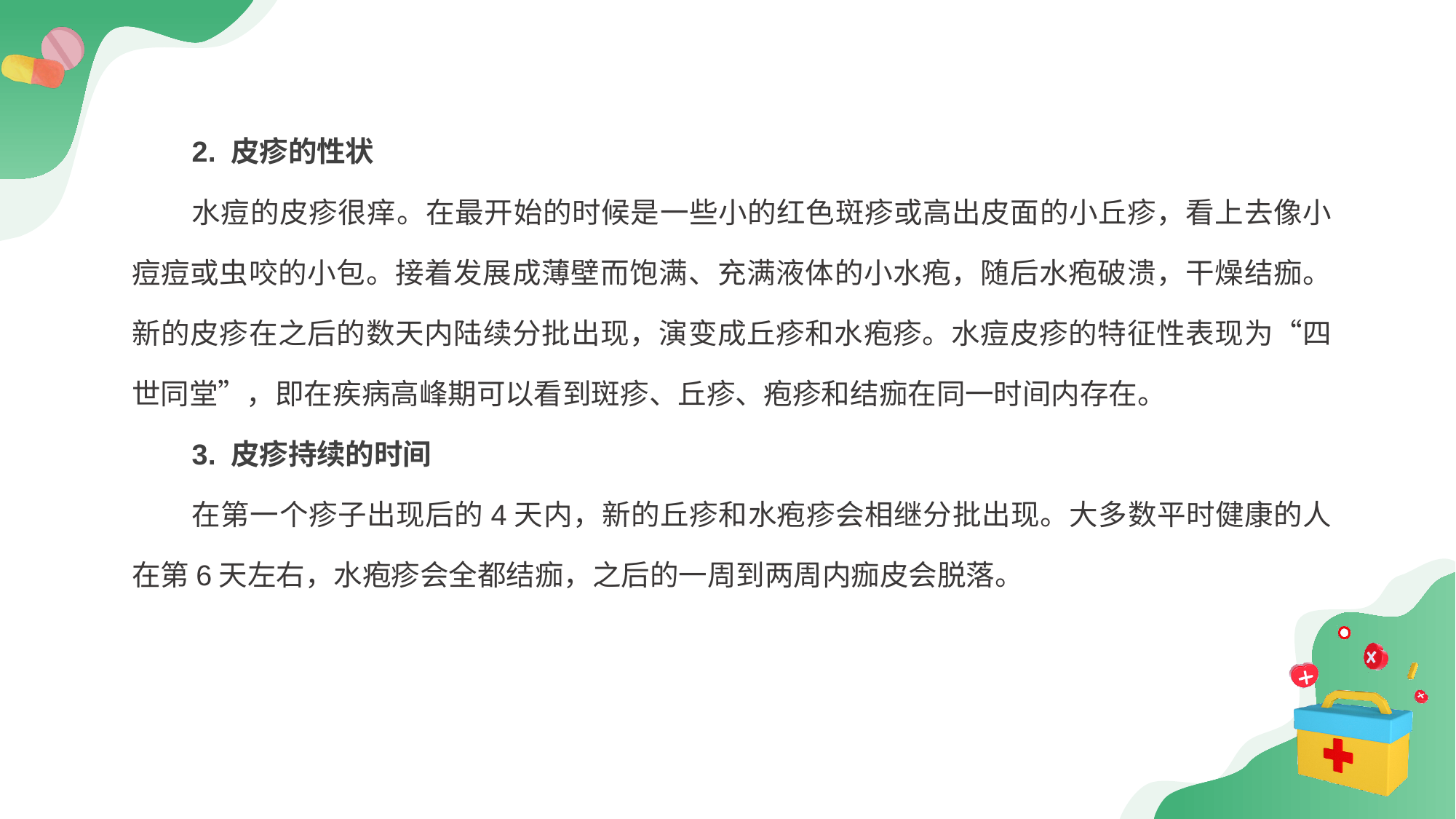

2. 皮疹的性状
水痘的皮疹很痒。在最开始的时候是一些小的红色斑疹或高出皮面的小丘疹，看上去像小痘痘或虫咬的小包。接着发展成薄壁而饱满、充满液体的小水疱，随后水疱破溃，干燥结痂。新的皮疹在之后的数天内陆续分批出现，演变成丘疹和水疱疹。水痘皮疹的特征性表现为“四世同堂”，即在疾病高峰期可以看到斑疹、丘疹、疱疹和结痂在同一时间内存在。
3. 皮疹持续的时间
在第一个疹子出现后的4天内，新的丘疹和水疱疹会相继分批出现。大多数平时健康的人在第6天左右，水疱疹会全都结痂，之后的一周到两周内痂皮会脱落。